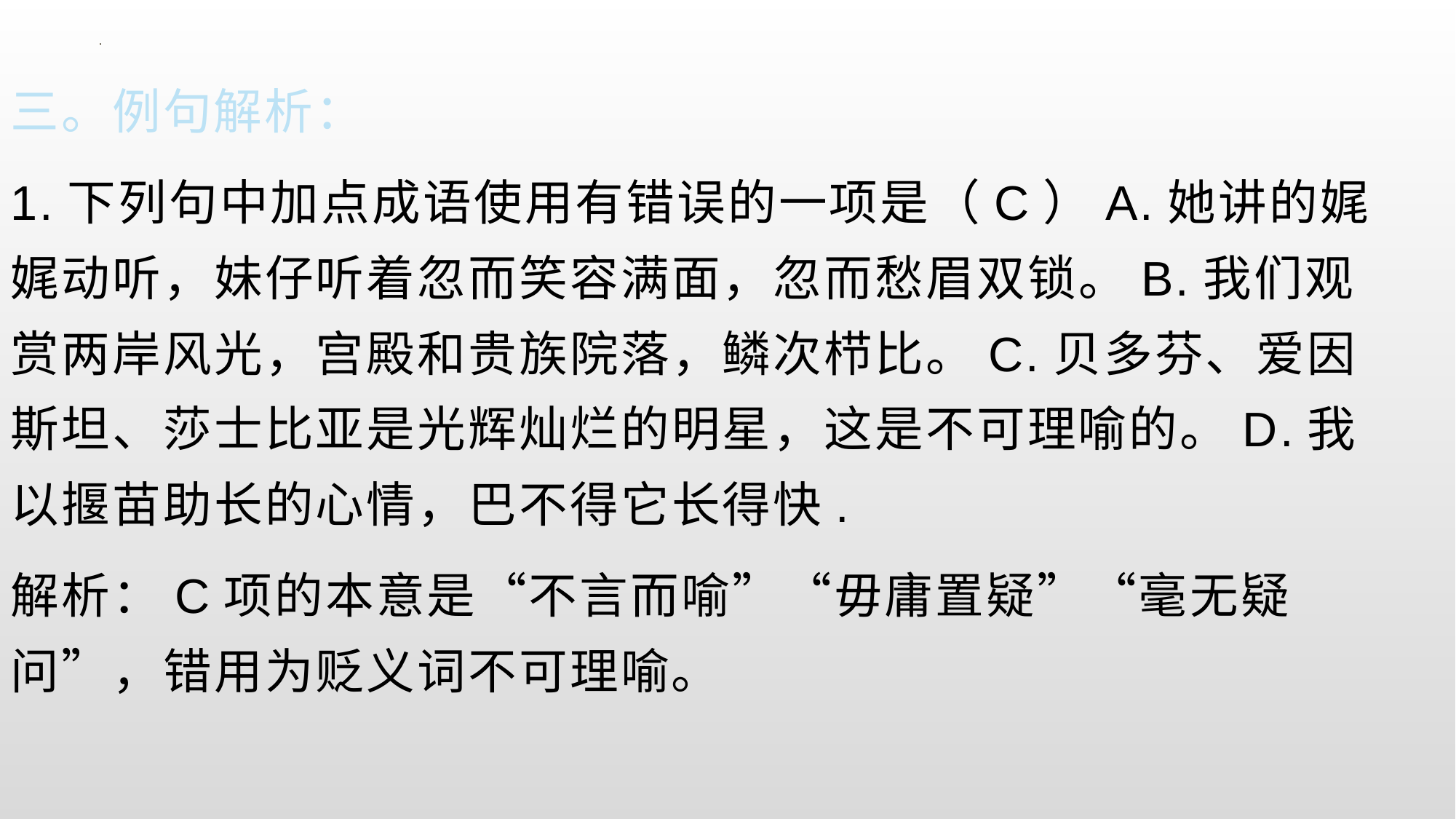

三。例句解析：
1.下列句中加点成语使用有错误的一项是（C）A.她讲的娓娓动听，妹仔听着忽而笑容满面，忽而愁眉双锁。B.我们观赏两岸风光，宫殿和贵族院落，鳞次栉比。C.贝多芬、爱因斯坦、莎士比亚是光辉灿烂的明星，这是不可理喻的。D.我以揠苗助长的心情，巴不得它长得快.
解析：C项的本意是“不言而喻”“毋庸置疑”“毫无疑问”，错用为贬义词不可理喻。